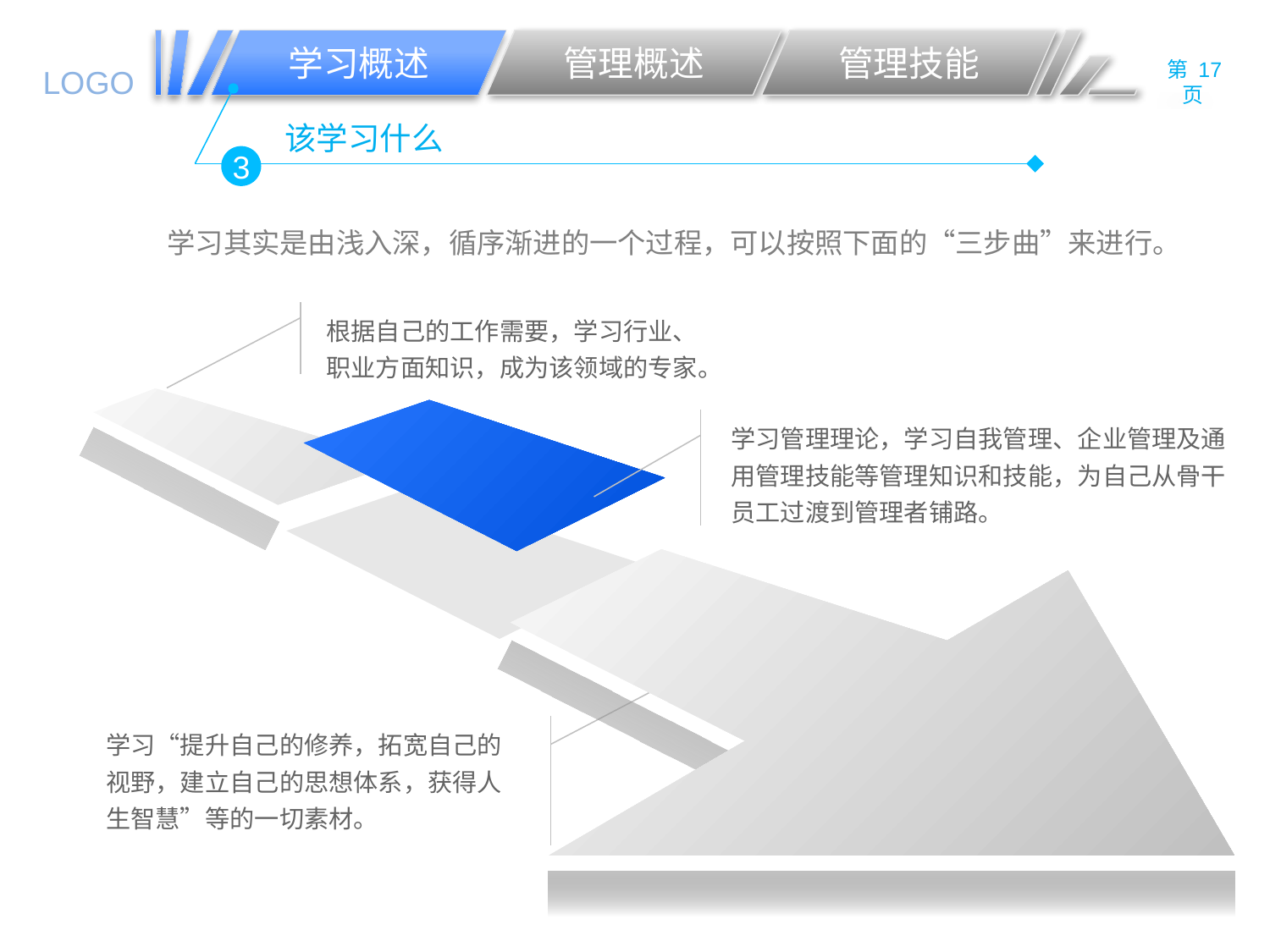

学习概述
管理概述

管理技能

该学习什么
3
学习其实是由浅入深，循序渐进的一个过程，可以按照下面的“三步曲”来进行。
根据自己的工作需要，学习行业、职业方面知识，成为该领域的专家。

学习管理理论，学习自我管理、企业管理及通用管理技能等管理知识和技能，为自己从骨干员工过渡到管理者铺路。

学习“提升自己的修养，拓宽自己的视野，建立自己的思想体系，获得人生智慧”等的一切素材。